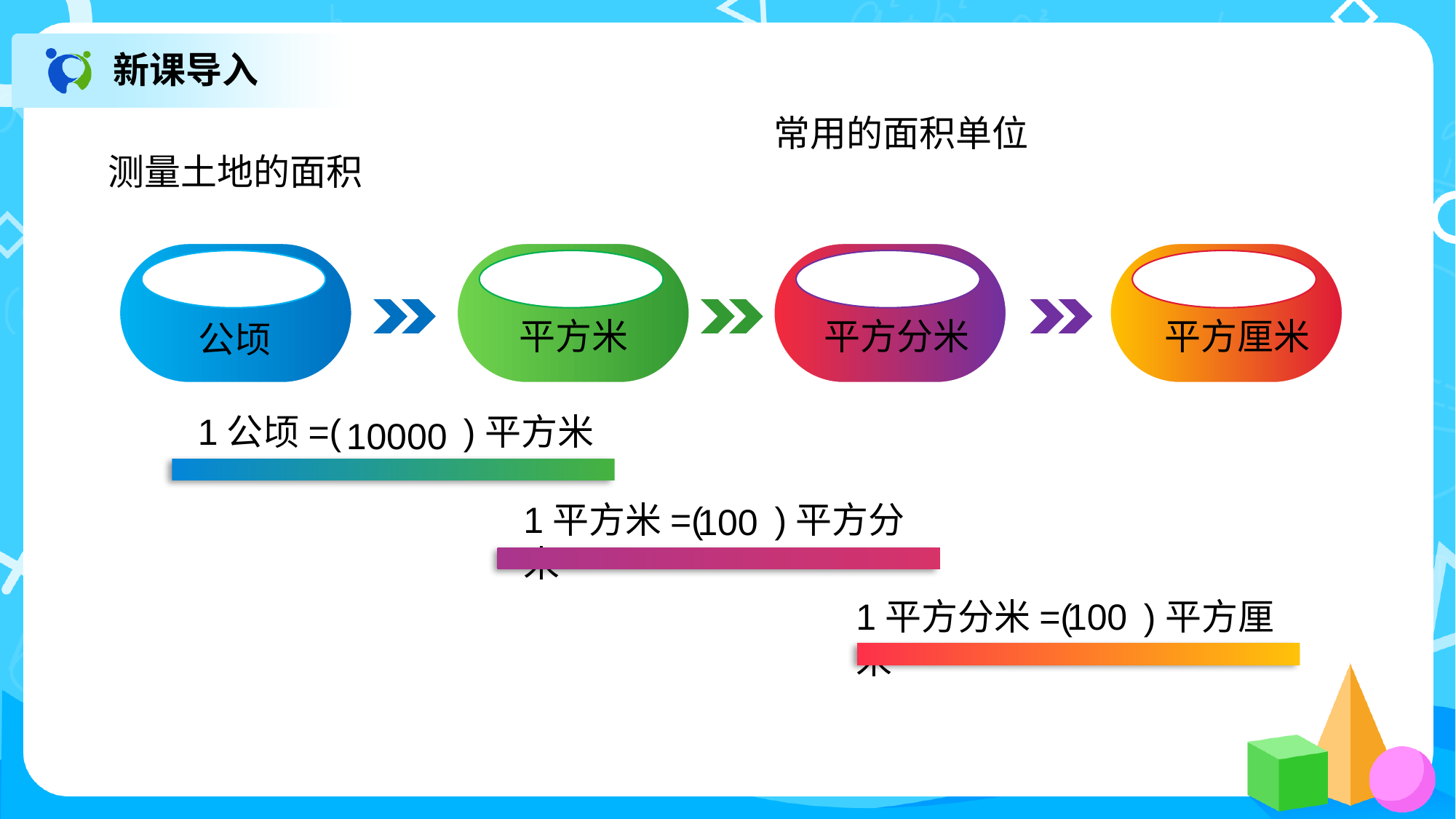

新课导入
常用的面积单位
测量土地的面积

公顷

平方米

平方分米

平方厘米

1公顷=(            )平方米

10000
1平方米=(       )平方分米

100
1平方分米=(       )平方厘米

100